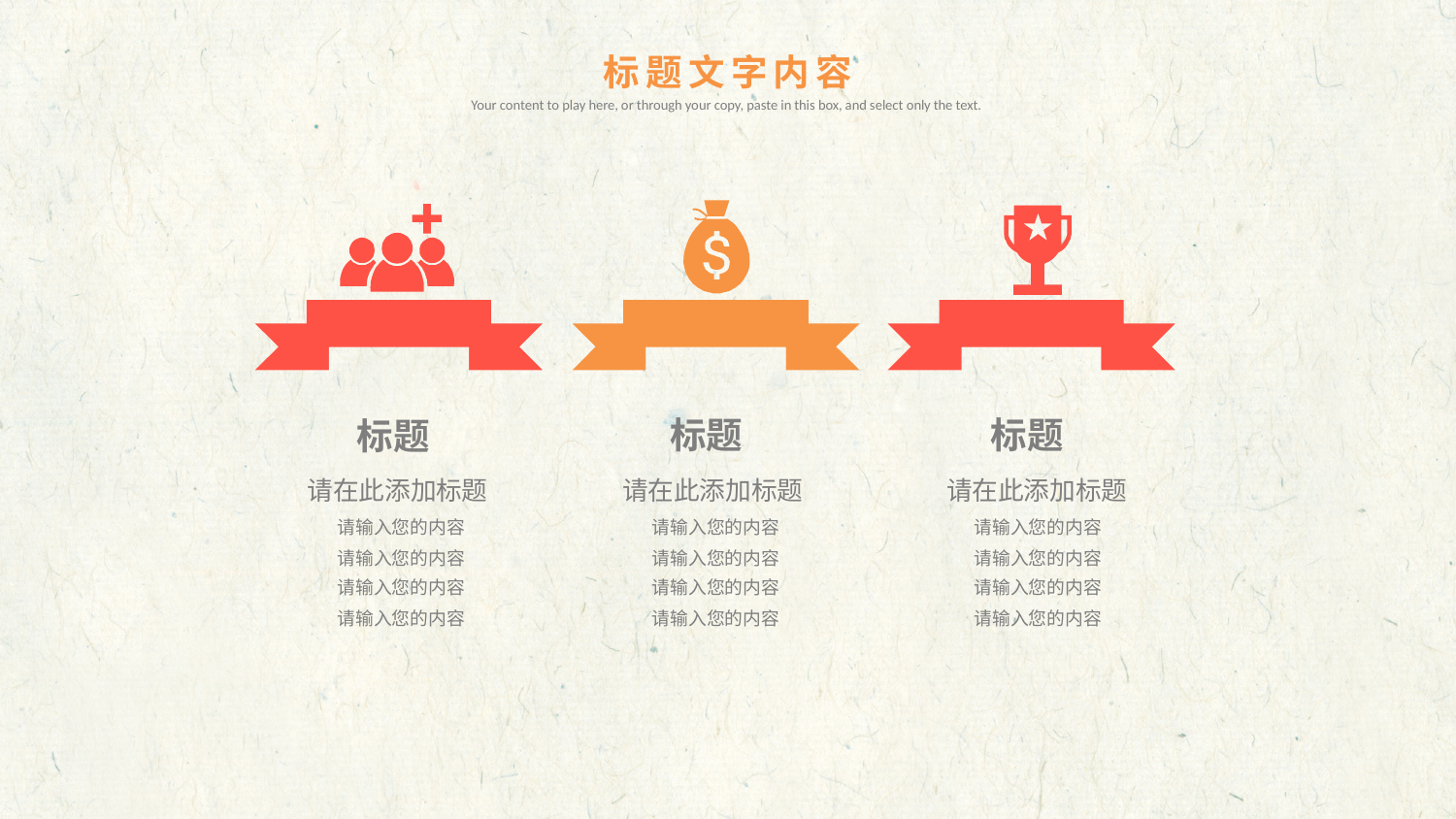

标题文字内容
Your content to play here, or through your copy, paste in this box, and select only the text.

标题
请在此添加标题
请输入您的内容
请输入您的内容
请输入您的内容
请输入您的内容
标题
请在此添加标题
请输入您的内容
请输入您的内容
请输入您的内容
请输入您的内容
标题
请在此添加标题
请输入您的内容
请输入您的内容
请输入您的内容
请输入您的内容